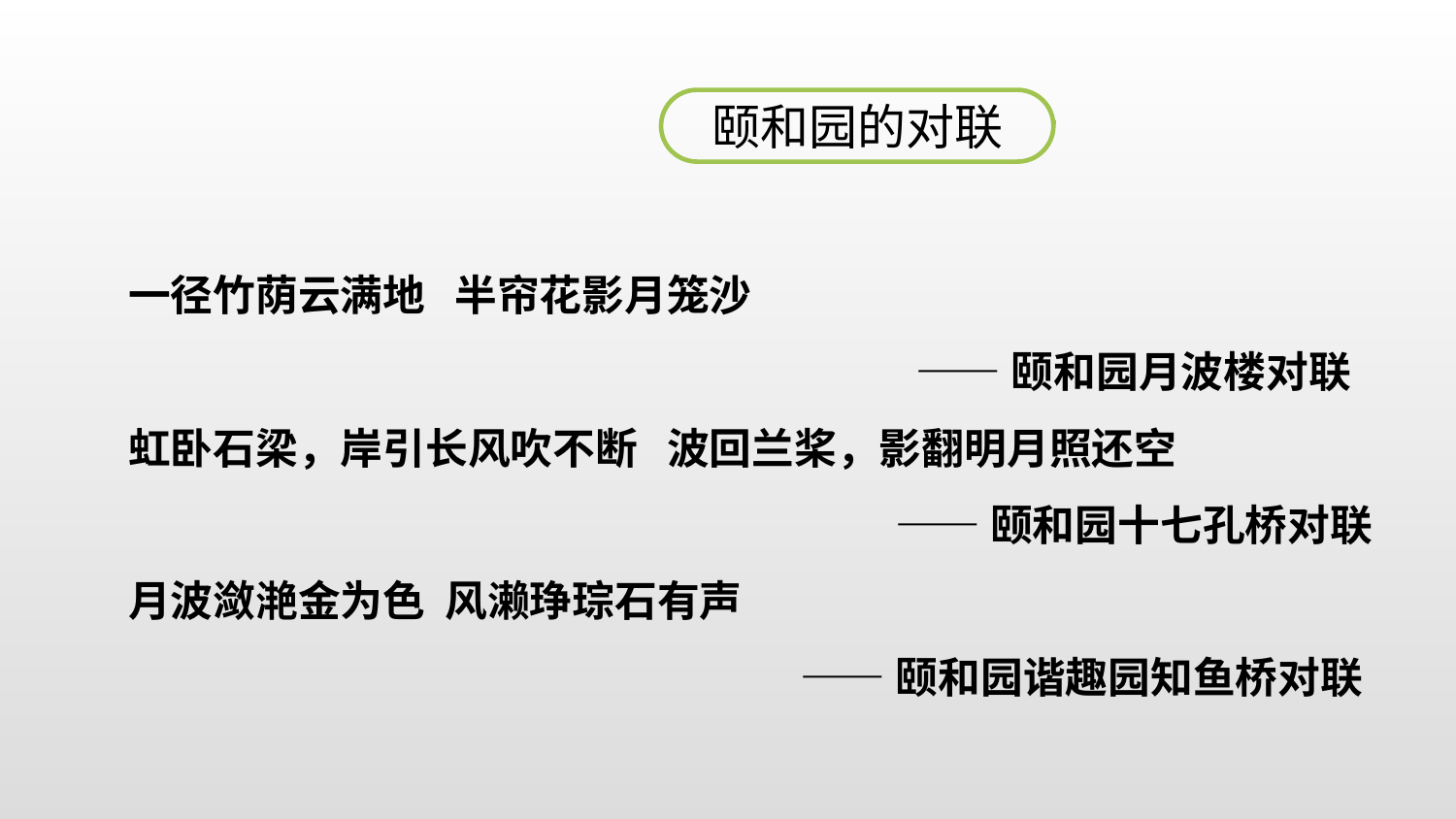

颐和园的对联
一径竹荫云满地   半帘花影月笼沙
  ——颐和园月波楼对联
虹卧石梁，岸引长风吹不断   波回兰桨，影翻明月照还空
——颐和园十七孔桥对联
月波潋滟金为色  风濑琤琮石有声
——颐和园谐趣园知鱼桥对联